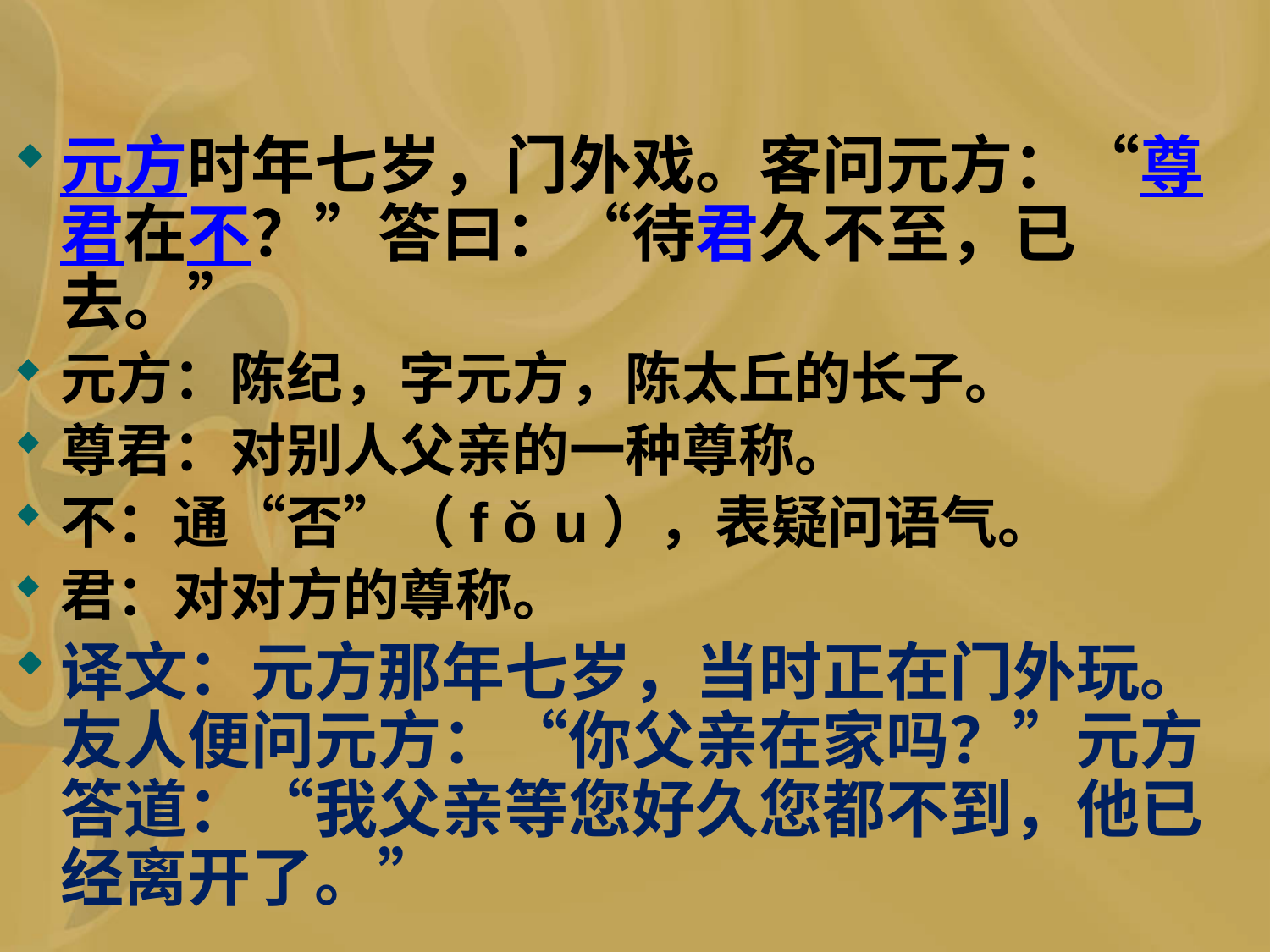

#
元方时年七岁，门外戏。客问元方：“尊君在不？”答曰：“待君久不至，已去。”
元方：陈纪，字元方，陈太丘的长子。
尊君：对别人父亲的一种尊称。
不：通“否”（f ǒ u），表疑问语气。
君：对对方的尊称。
译文：元方那年七岁，当时正在门外玩。友人便问元方：“你父亲在家吗？”元方答道：“我父亲等您好久您都不到，他已经离开了。”